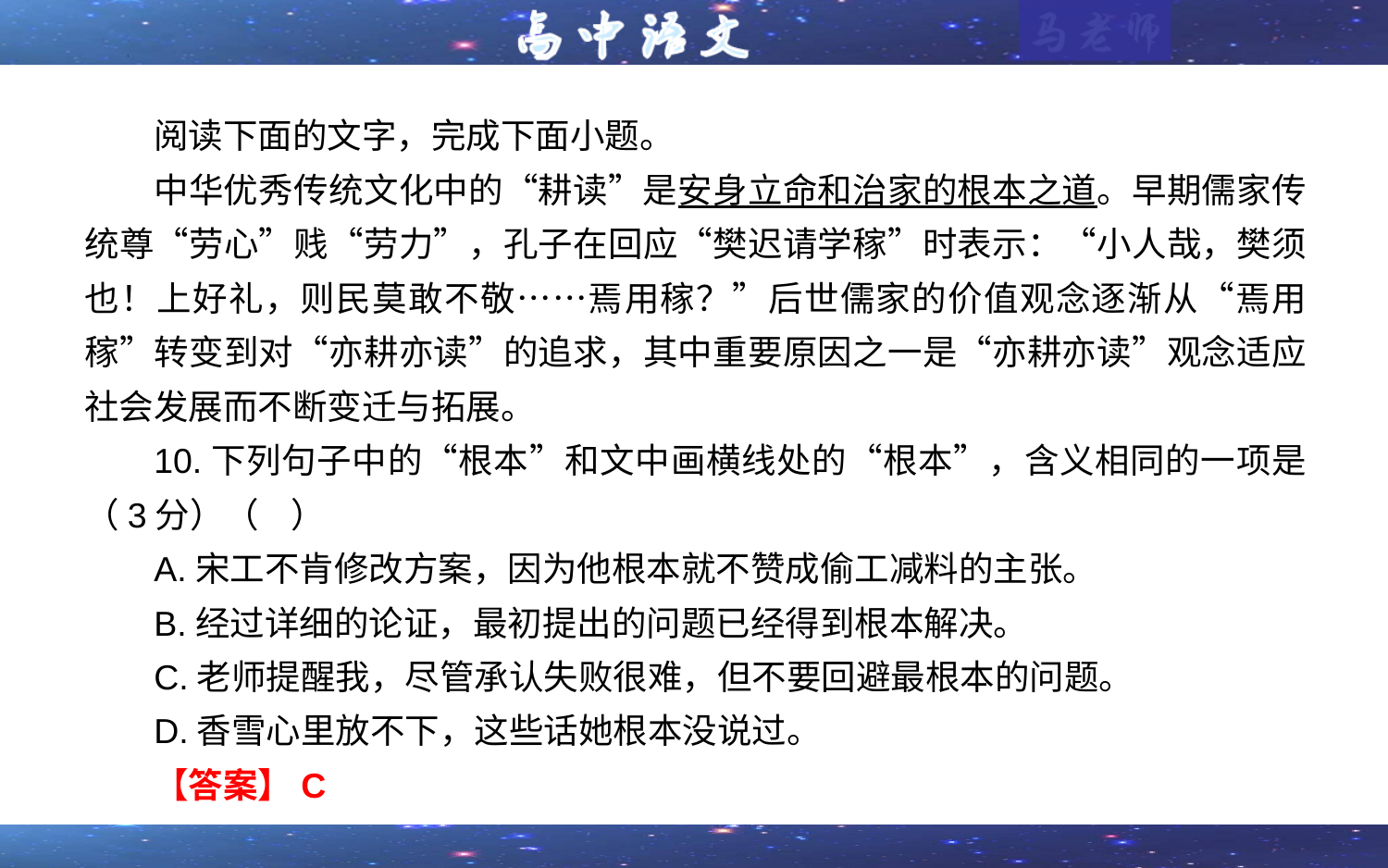

阅读下面的文字，完成下面小题。
中华优秀传统文化中的“耕读”是安身立命和治家的根本之道。早期儒家传统尊“劳心”贱“劳力”，孔子在回应“樊迟请学稼”时表示：“小人哉，樊须也！上好礼，则民莫敢不敬……焉用稼？”后世儒家的价值观念逐渐从“焉用稼”转变到对“亦耕亦读”的追求，其中重要原因之一是“亦耕亦读”观念适应社会发展而不断变迁与拓展。
10.下列句子中的“根本”和文中画横线处的“根本”，含义相同的一项是（3分）（    ）
A.宋工不肯修改方案，因为他根本就不赞成偷工减料的主张。
B.经过详细的论证，最初提出的问题已经得到根本解决。
C.老师提醒我，尽管承认失败很难，但不要回避最根本的问题。
D.香雪心里放不下，这些话她根本没说过。
【答案】C